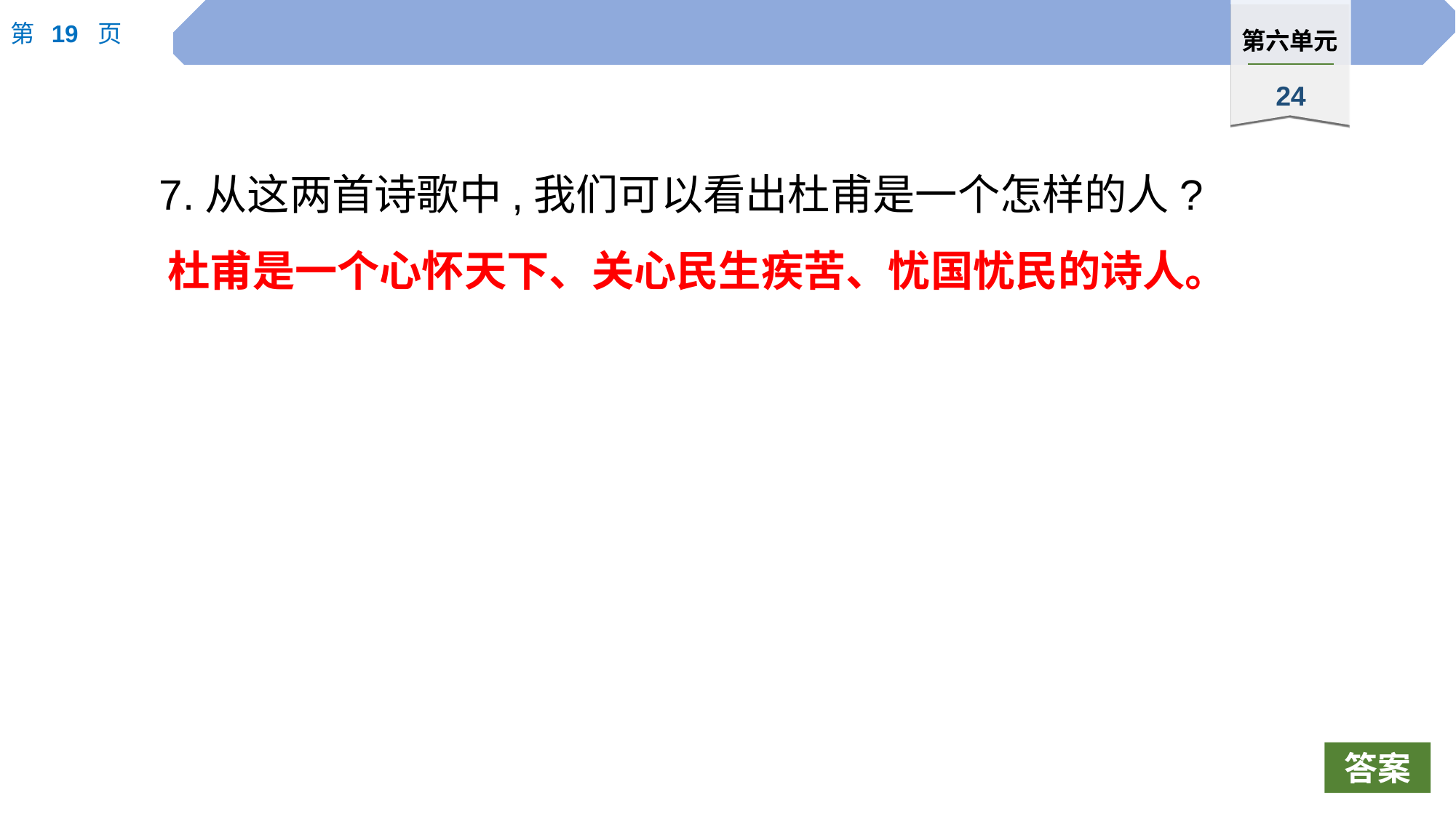

7.从这两首诗歌中,我们可以看出杜甫是一个怎样的人?
杜甫是一个心怀天下、关心民生疾苦、忧国忧民的诗人。
答案